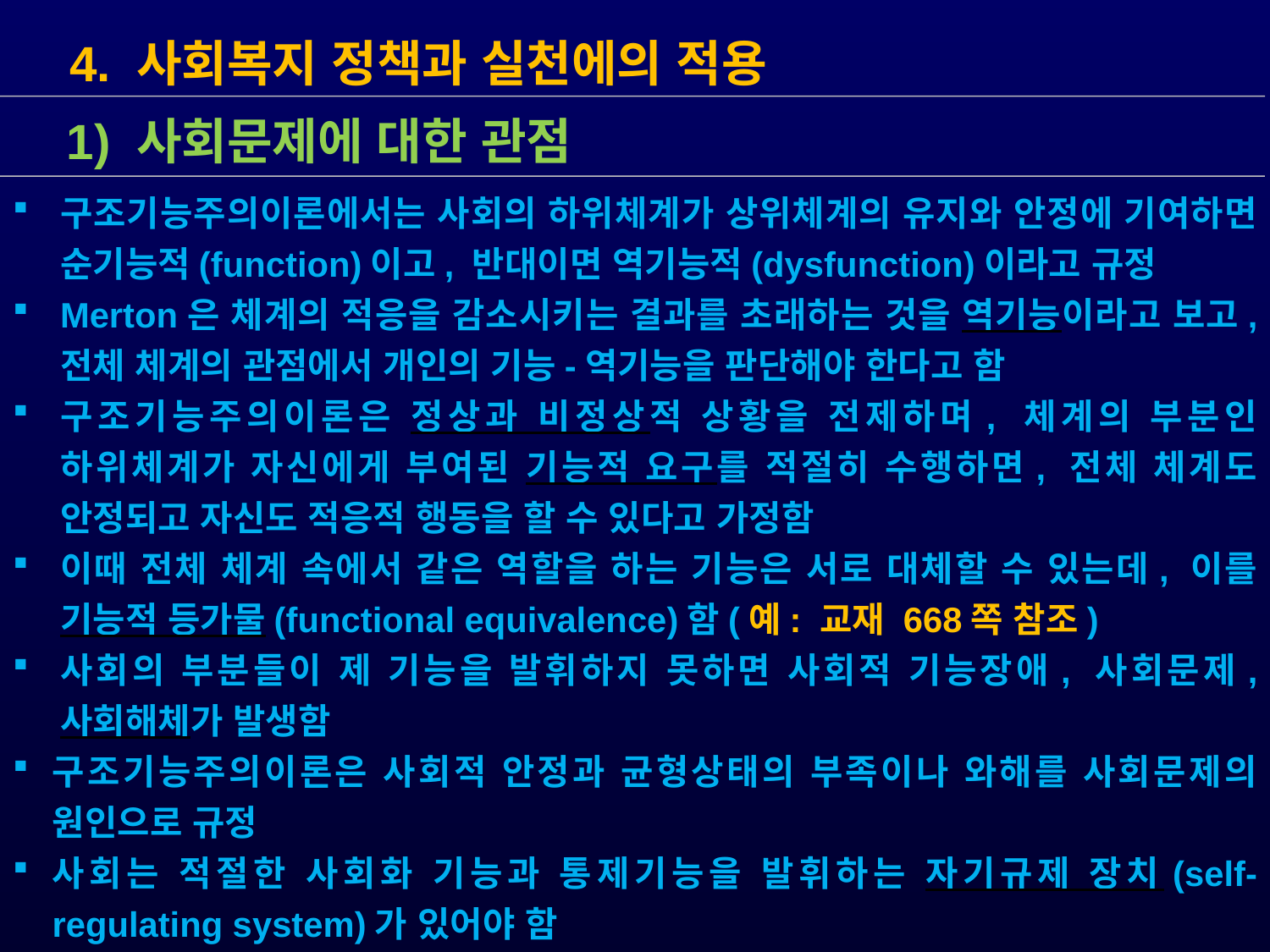

4. 사회복지 정책과 실천에의 적용

구조기능주의이론에서는 사회의 하위체계가 상위체계의 유지와 안정에 기여하면 순기능적(function)이고, 반대이면 역기능적(dysfunction)이라고 규정
Merton은 체계의 적응을 감소시키는 결과를 초래하는 것을 역기능이라고 보고, 전체 체계의 관점에서 개인의 기능-역기능을 판단해야 한다고 함
구조기능주의이론은 정상과 비정상적 상황을 전제하며, 체계의 부분인 하위체계가 자신에게 부여된 기능적 요구를 적절히 수행하면, 전체 체계도 안정되고 자신도 적응적 행동을 할 수 있다고 가정함
이때 전체 체계 속에서 같은 역할을 하는 기능은 서로 대체할 수 있는데, 이를 기능적 등가물(functional equivalence)함(예: 교재 668쪽 참조)
사회의 부분들이 제 기능을 발휘하지 못하면 사회적 기능장애, 사회문제, 사회해체가 발생함
구조기능주의이론은 사회적 안정과 균형상태의 부족이나 와해를 사회문제의 원인으로 규정
사회는 적절한 사회화 기능과 통제기능을 발휘하는 자기규제 장치(self-regulating system)가 있어야 함

  1) 사회문제에 대한 관점